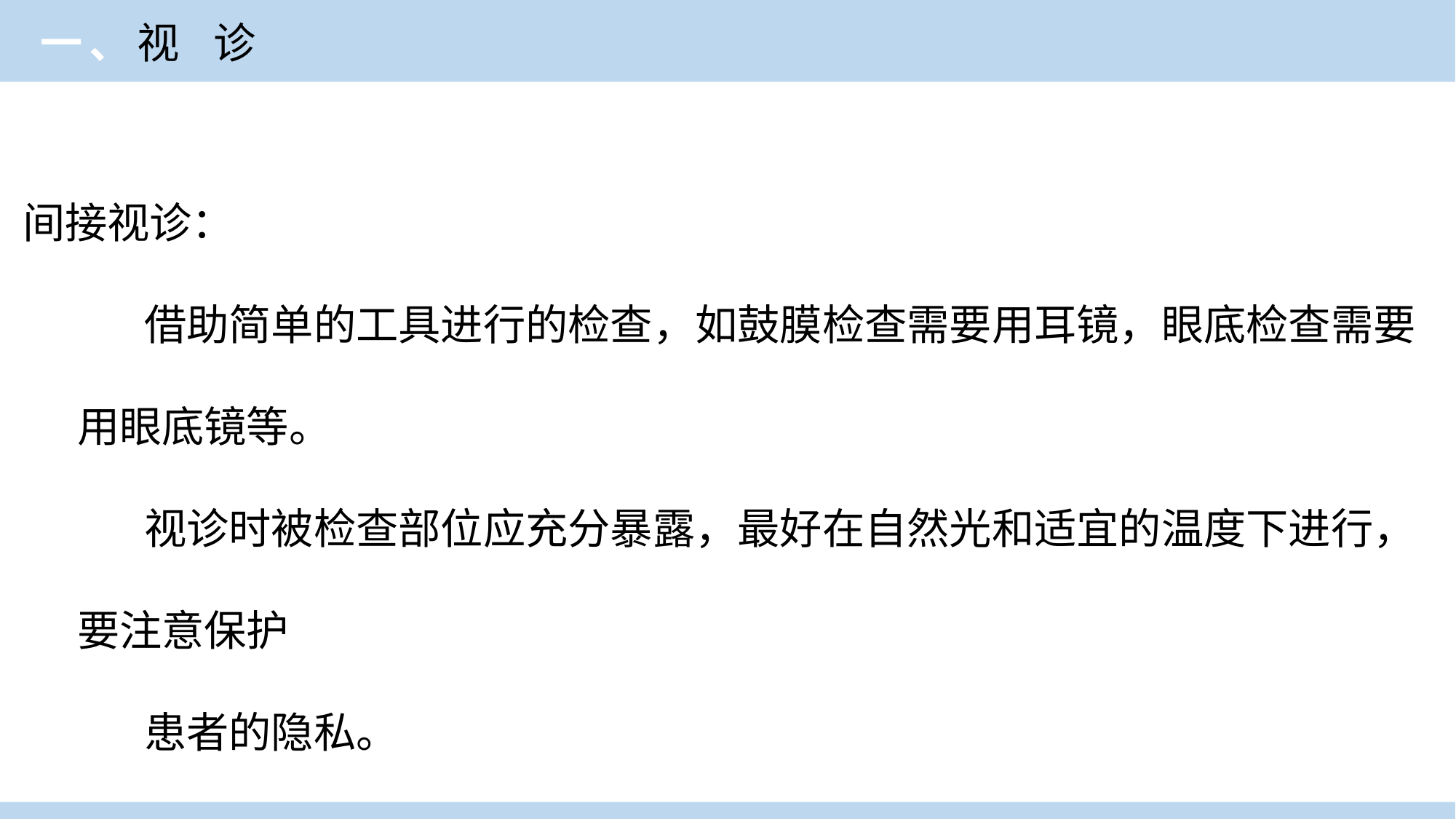

一、视    诊

间接视诊：
      借助简单的工具进行的检查，如鼓膜检查需要用耳镜，眼底检查需要用眼底镜等。
      视诊时被检查部位应充分暴露，最好在自然光和适宜的温度下进行，要注意保护
      患者的隐私。